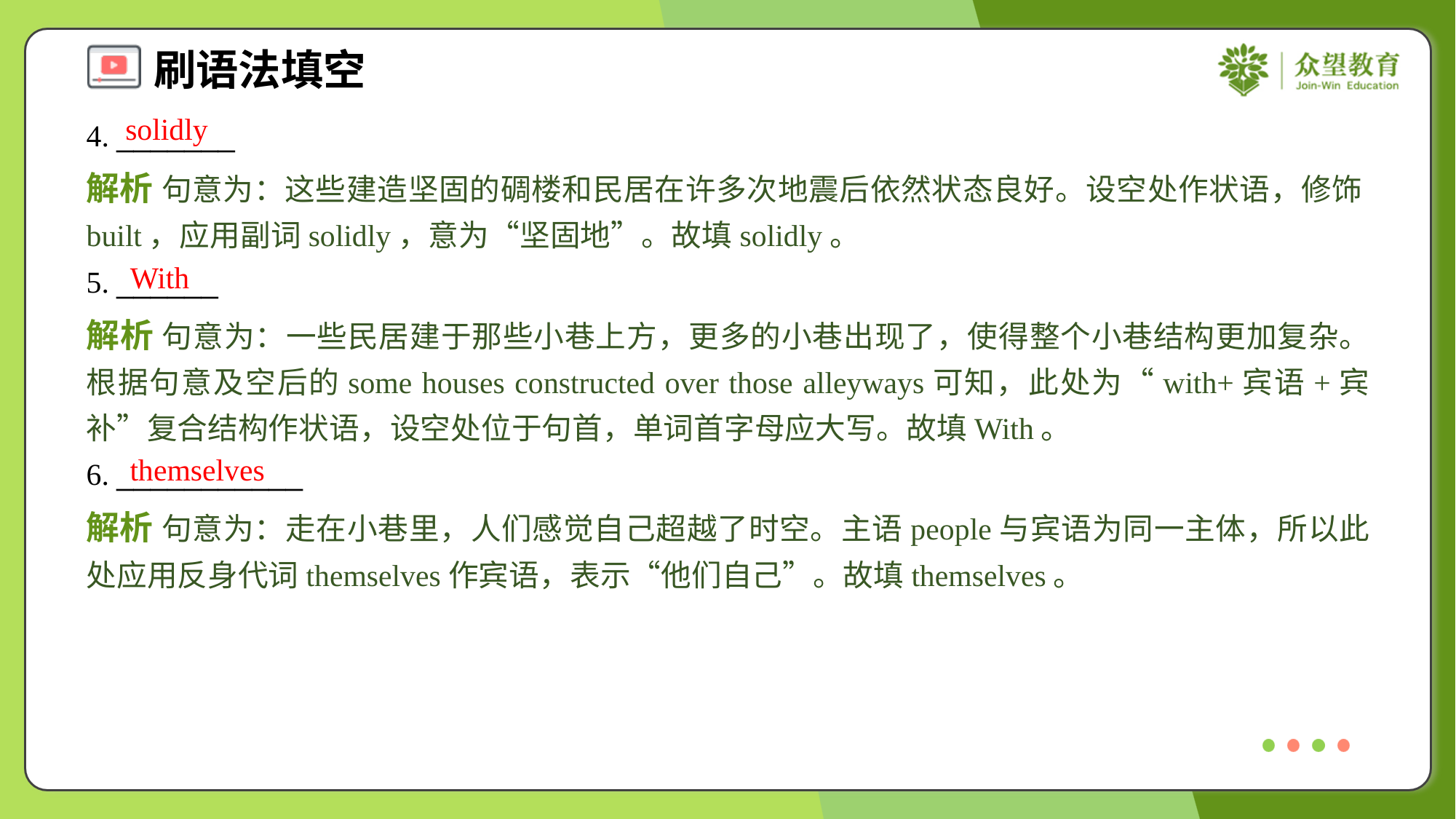

solidly
4. _______
解析 句意为：这些建造坚固的碉楼和民居在许多次地震后依然状态良好。设空处作状语，修饰built，应用副词solidly，意为“坚固地”。故填solidly。
With
5. ______
解析 句意为：一些民居建于那些小巷上方，更多的小巷出现了，使得整个小巷结构更加复杂。根据句意及空后的some houses constructed over those alleyways可知，此处为“with+宾语+宾补”复合结构作状语，设空处位于句首，单词首字母应大写。故填With。
themselves
6. ___________
解析 句意为：走在小巷里，人们感觉自己超越了时空。主语people与宾语为同一主体，所以此处应用反身代词themselves作宾语，表示“他们自己”。故填themselves。